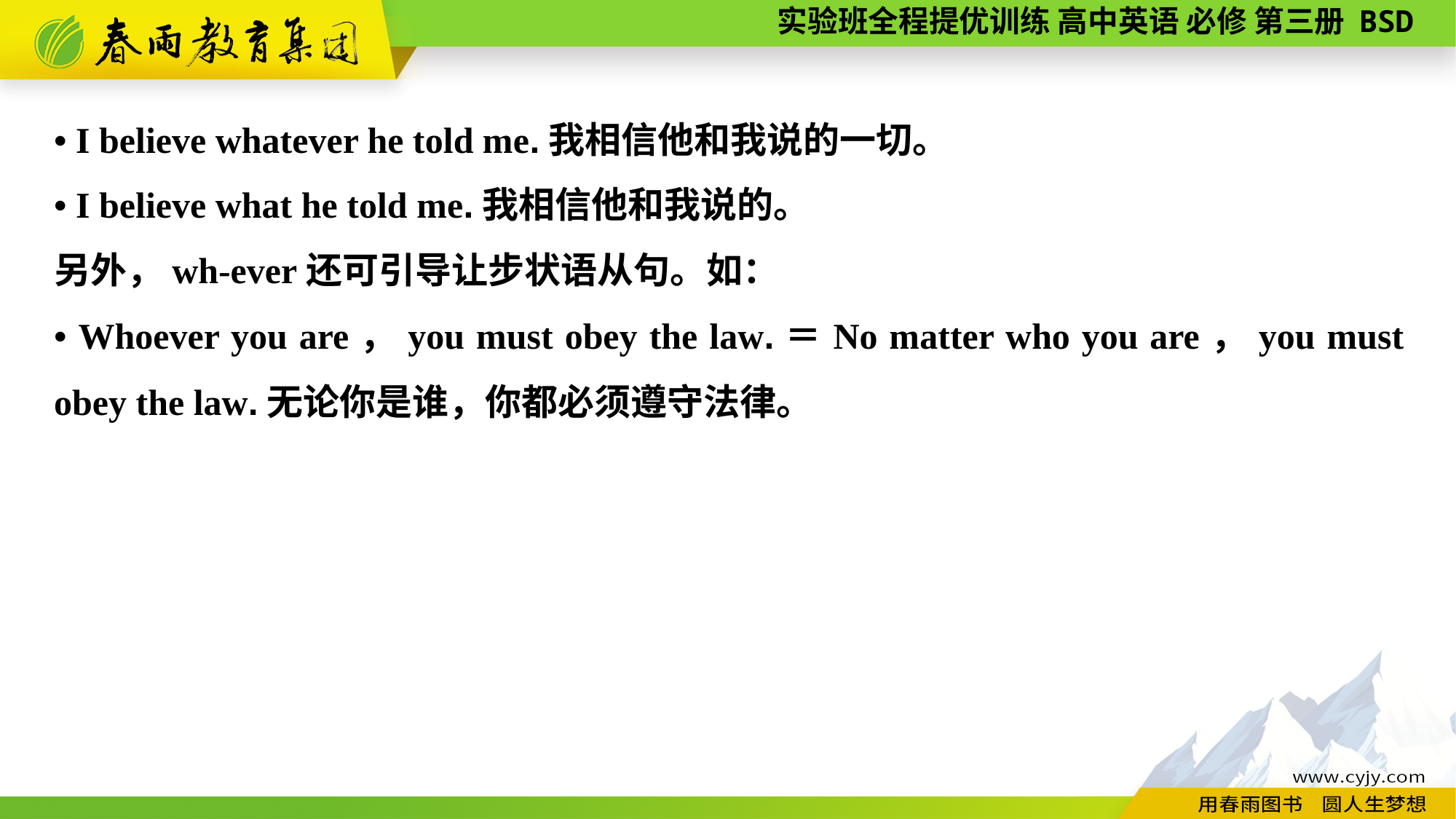

• I believe whatever he told me.我相信他和我说的一切。
• I believe what he told me.我相信他和我说的。
另外，wh-ever还可引导让步状语从句。如：
• Whoever you are，you must obey the law.＝No matter who you are，you must obey the law.无论你是谁，你都必须遵守法律。